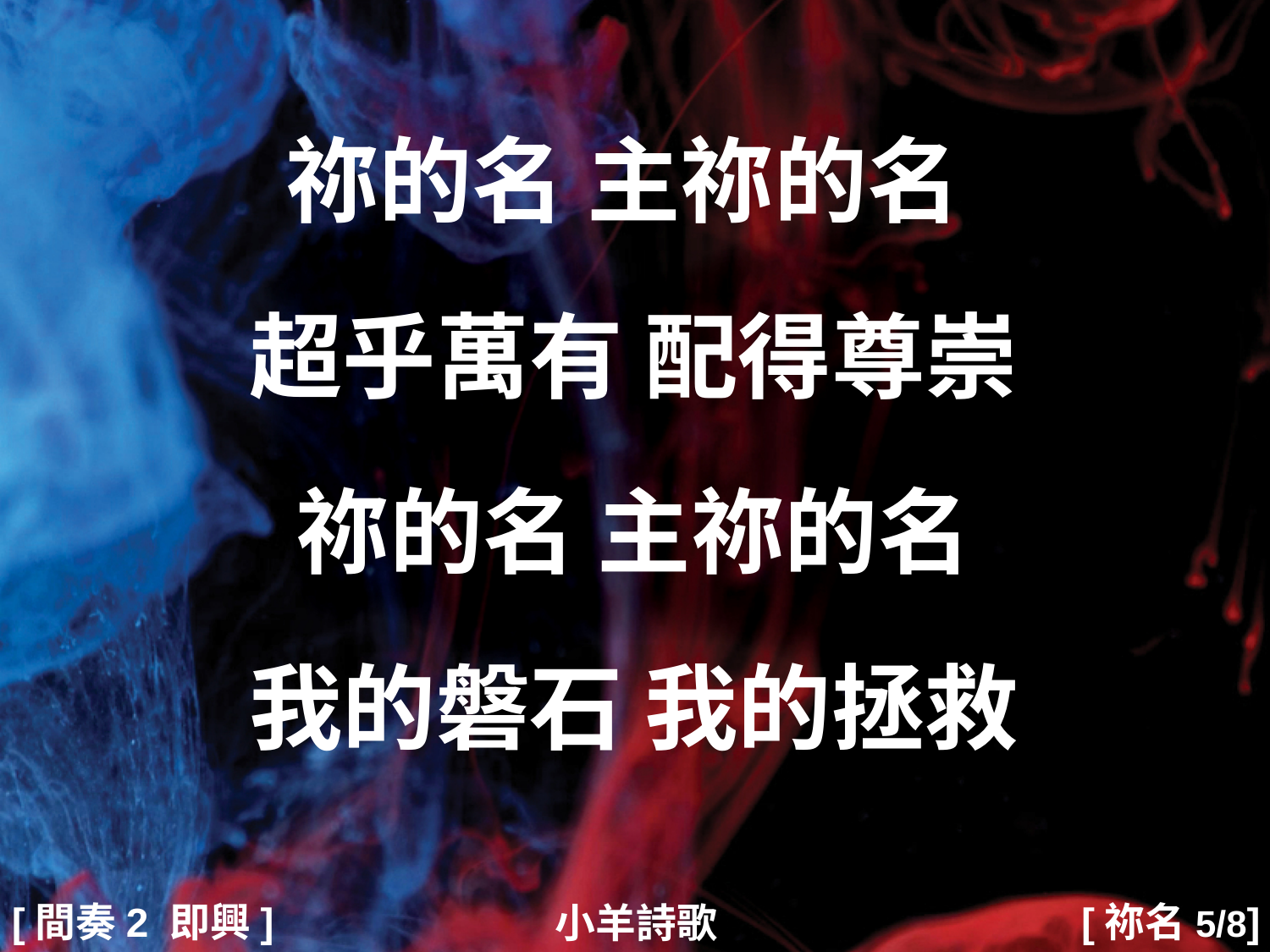

祢的名 主祢的名

超乎萬有 配得尊崇

祢的名 主祢的名

我的磐石 我的拯救

#

[間奏2 即興]
[祢名5/8]
小羊詩歌